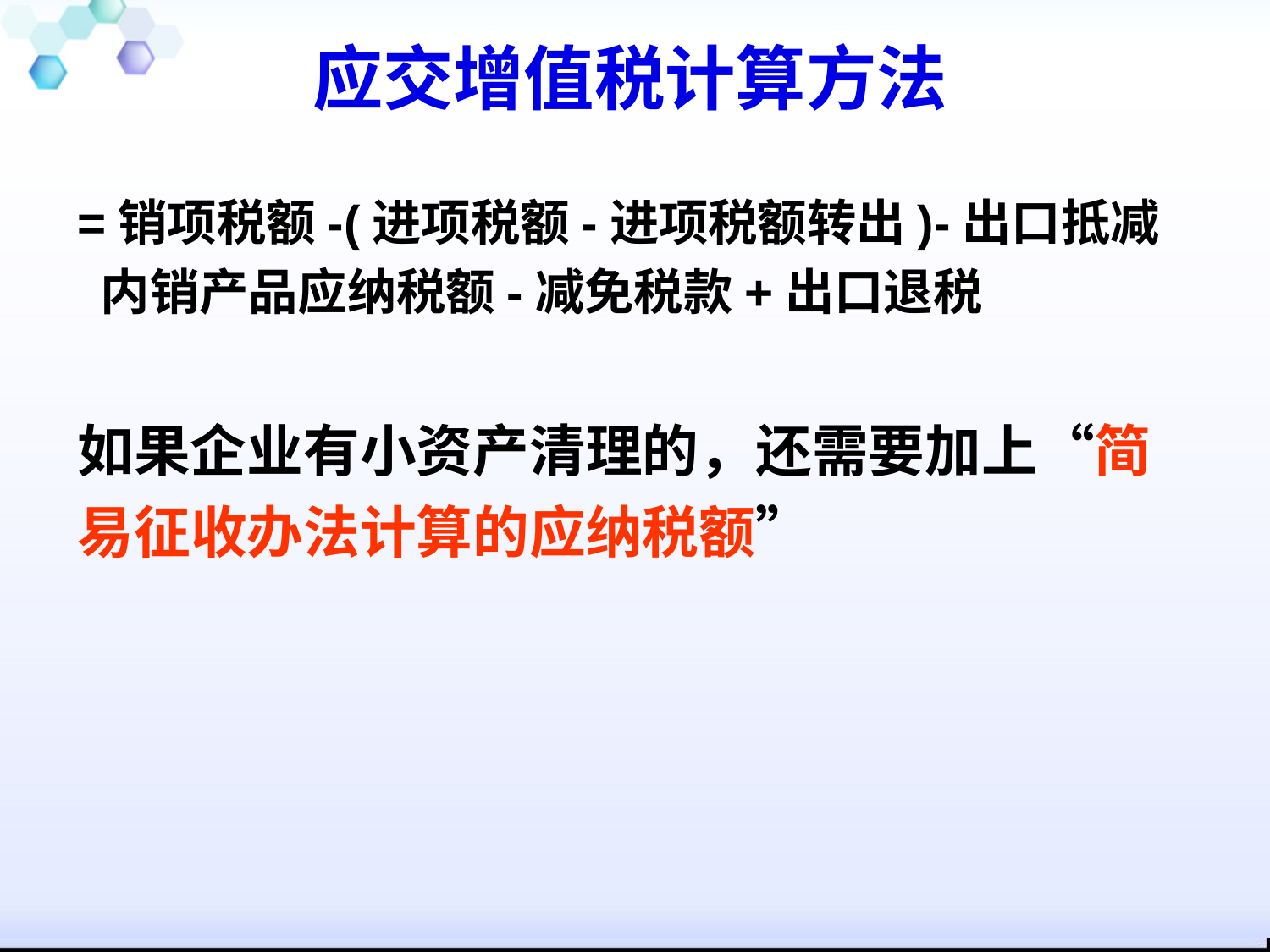

应交增值税计算方法

=销项税额-(进项税额-进项税额转出)-出口抵减
 内销产品应纳税额-减免税款+出口退税
如果企业有小资产清理的，还需要加上“简易征收办法计算的应纳税额”